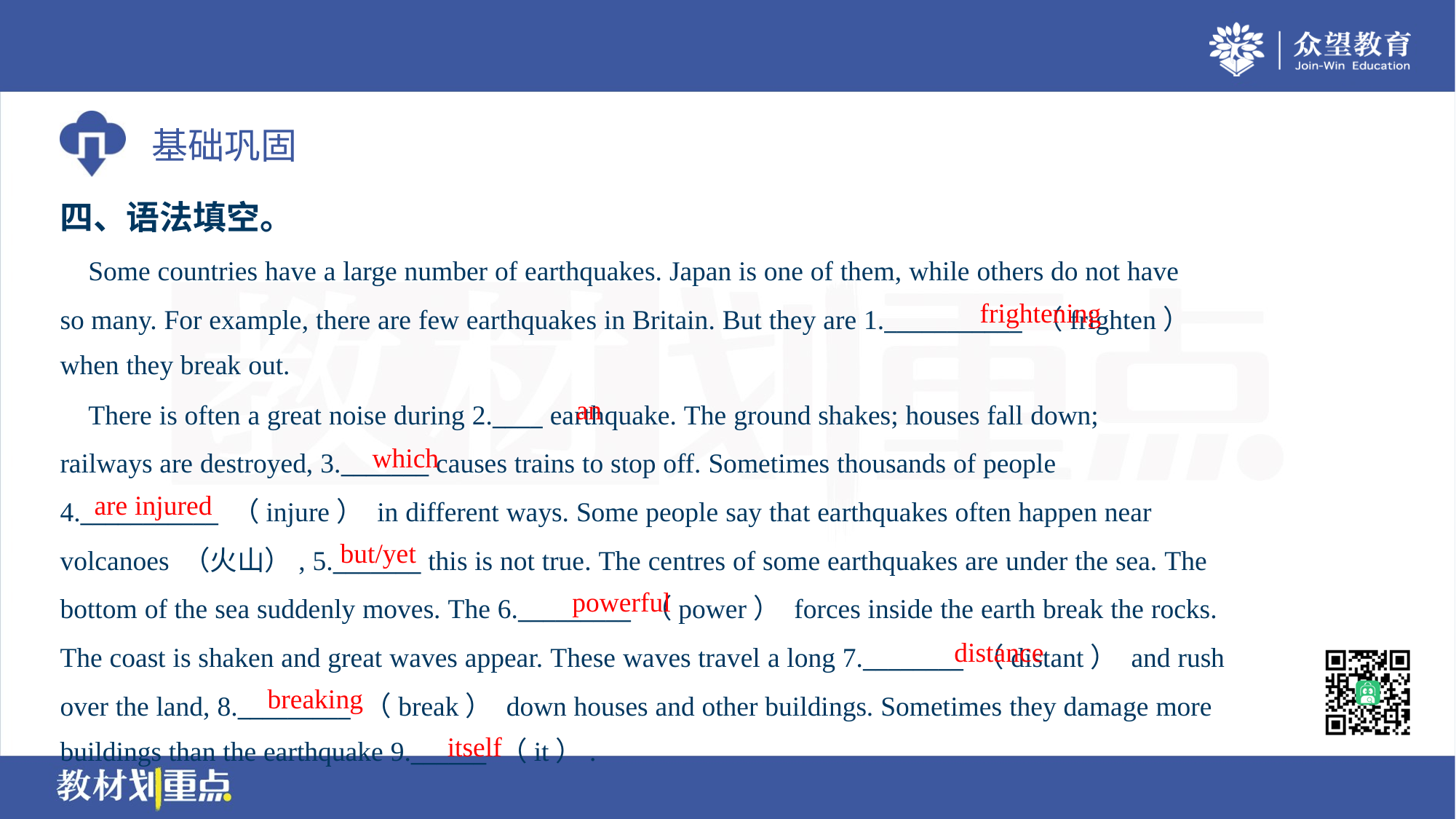

四、语法填空。
    Some countries have a large number of earthquakes. Japan is one of them, while others do not have
so many. For example, there are few earthquakes in Britain. But they are 1.___________ （frighten）
when they break out.
frightening
an
    There is often a great noise during 2.____ earthquake. The ground shakes; houses fall down;
railways are destroyed, 3._______ causes trains to stop off. Sometimes thousands of people
4.___________ （injure） in different ways. Some people say that earthquakes often happen near
volcanoes （火山）, 5._______ this is not true. The centres of some earthquakes are under the sea. The
bottom of the sea suddenly moves. The 6._________ （power） forces inside the earth break the rocks.
The coast is shaken and great waves appear. These waves travel a long 7.________ （distant） and rush
over the land, 8._________ （break） down houses and other buildings. Sometimes they damage more
buildings than the earthquake 9.______ （it）.
which
are injured
but/yet
powerful
distance
breaking
itself